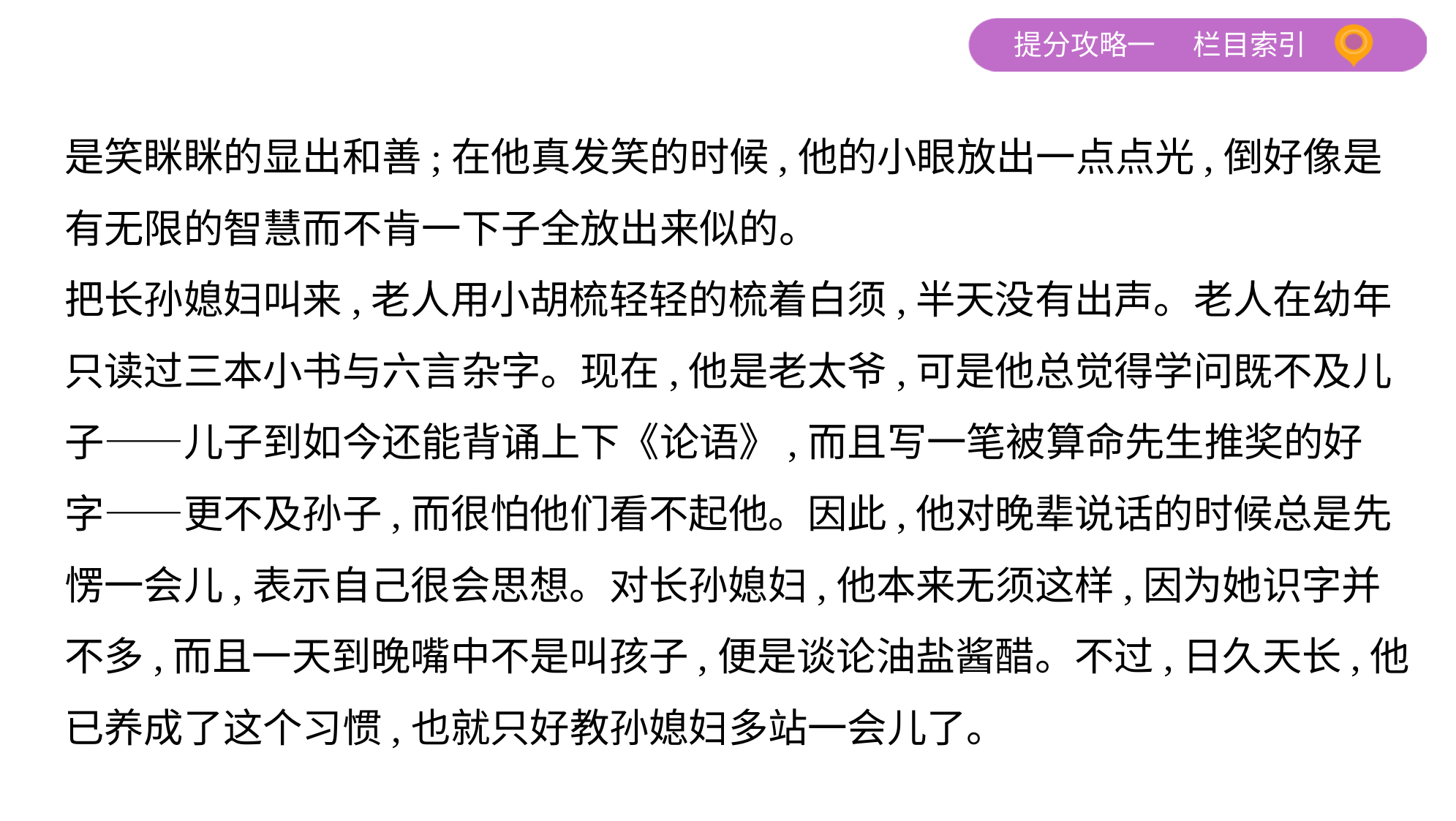

是笑眯眯的显出和善;在他真发笑的时候,他的小眼放出一点点光,倒好像是
有无限的智慧而不肯一下子全放出来似的。
把长孙媳妇叫来,老人用小胡梳轻轻的梳着白须,半天没有出声。老人在幼年
只读过三本小书与六言杂字。现在,他是老太爷,可是他总觉得学问既不及儿
子——儿子到如今还能背诵上下《论语》,而且写一笔被算命先生推奖的好
字——更不及孙子,而很怕他们看不起他。因此,他对晚辈说话的时候总是先
愣一会儿,表示自己很会思想。对长孙媳妇,他本来无须这样,因为她识字并
不多,而且一天到晚嘴中不是叫孩子,便是谈论油盐酱醋。不过,日久天长,他
已养成了这个习惯,也就只好教孙媳妇多站一会儿了。